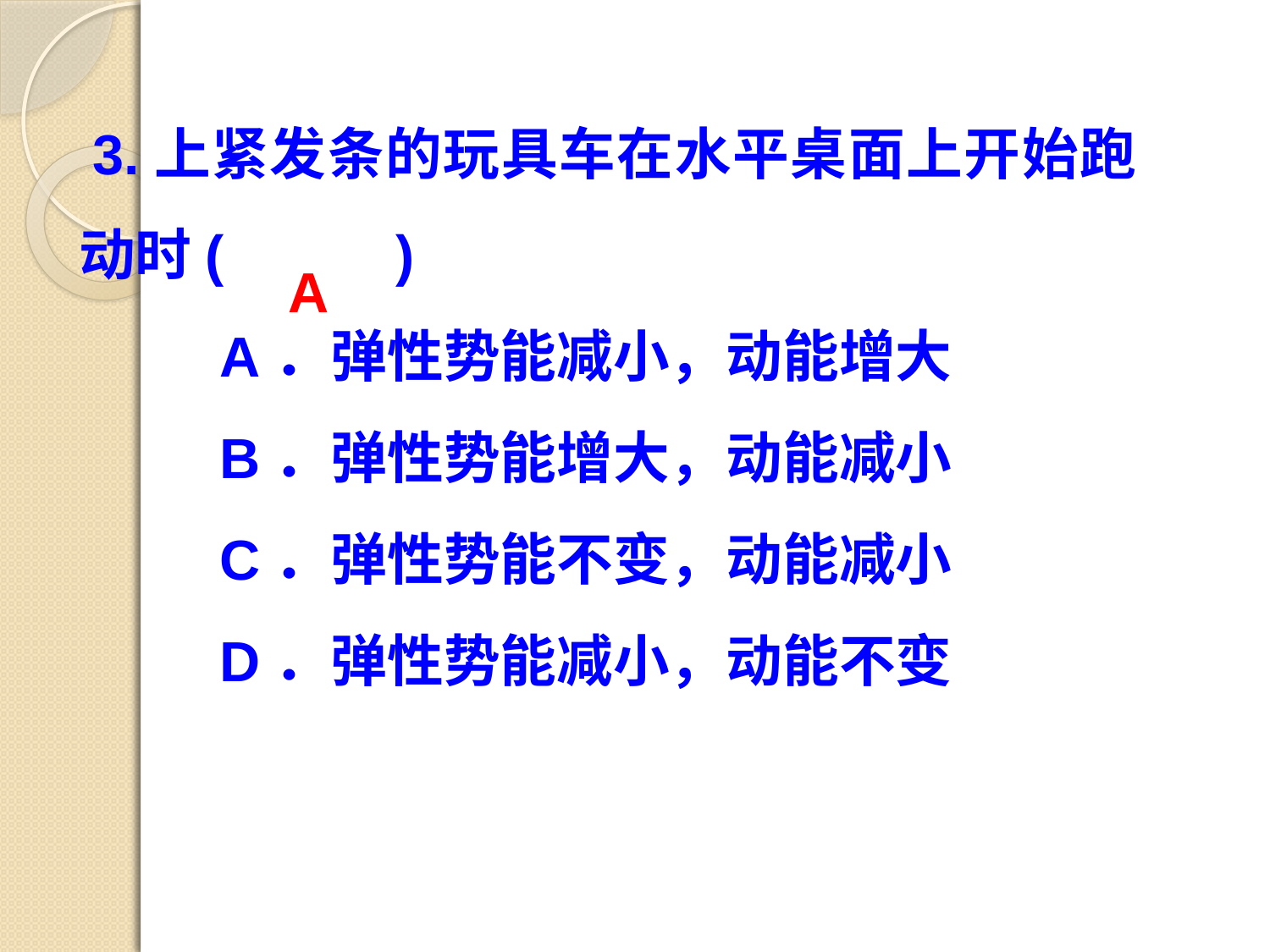

3.上紧发条的玩具车在水平桌面上开始跑动时(           )
         A．弹性势能减小，动能增大
         B．弹性势能增大，动能减小
         C．弹性势能不变，动能减小
         D．弹性势能减小，动能不变
A